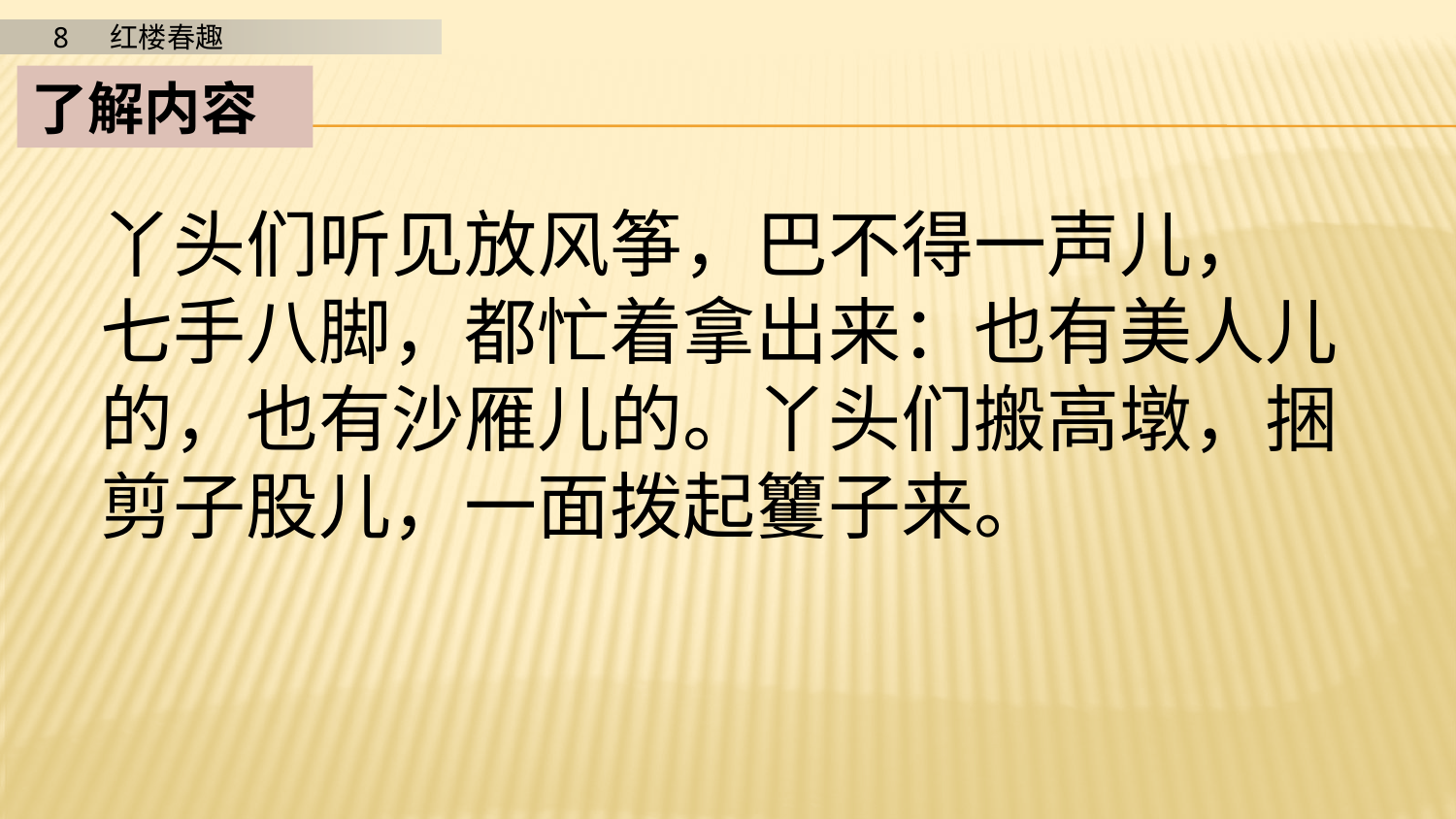

了解内容
丫头们听见放风筝，巴不得一声儿， 七手八脚，都忙着拿出来：也有美人儿的，也有沙雁儿的。丫头们搬高墩，捆剪子股儿，一面拨起籰子来。